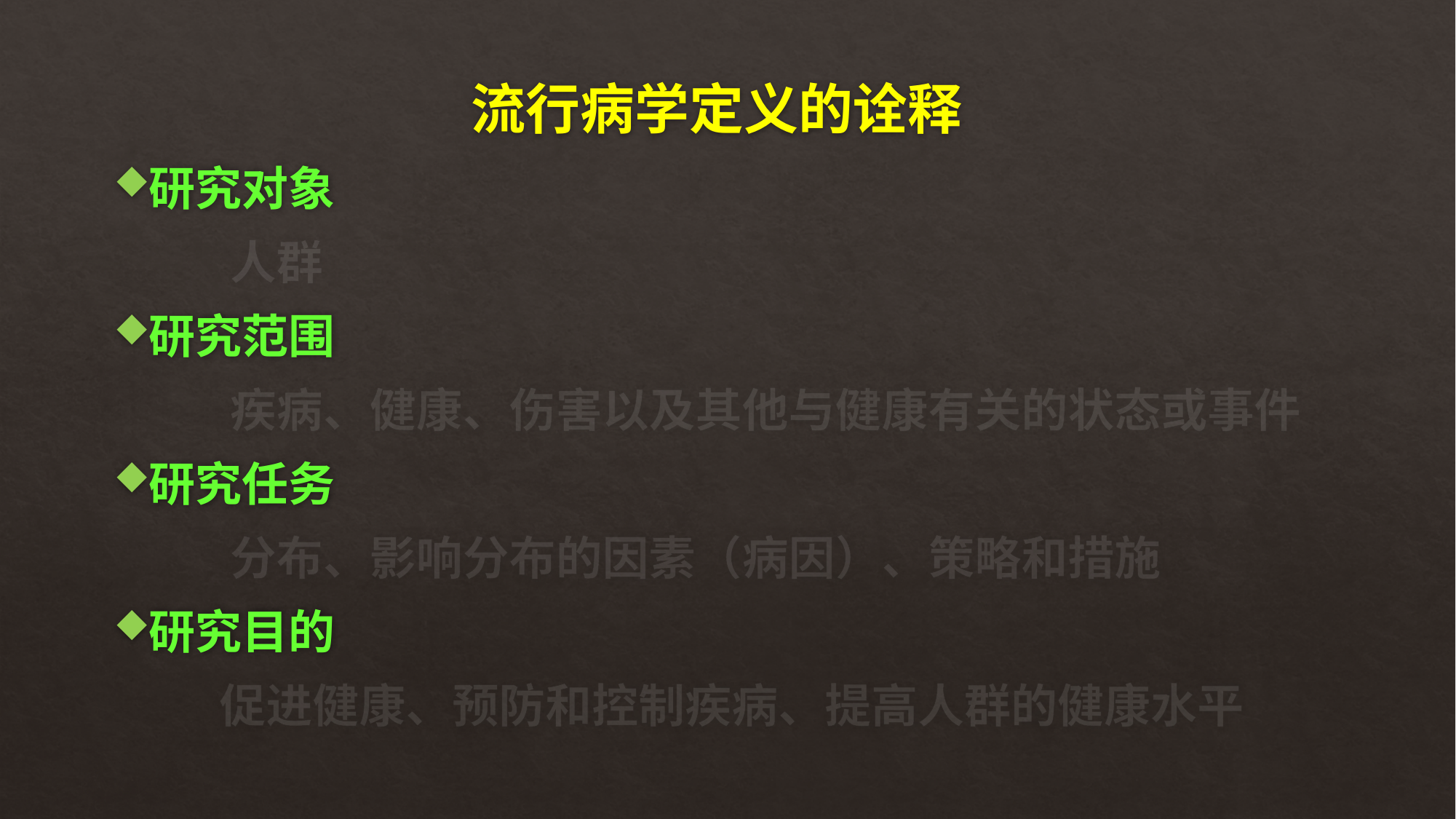

# 流行病学定义的诠释
研究对象
          人群
研究范围
          疾病、健康、伤害以及其他与健康有关的状态或事件
研究任务
          分布、影响分布的因素（病因）、策略和措施
研究目的
         促进健康、预防和控制疾病、提高人群的健康水平